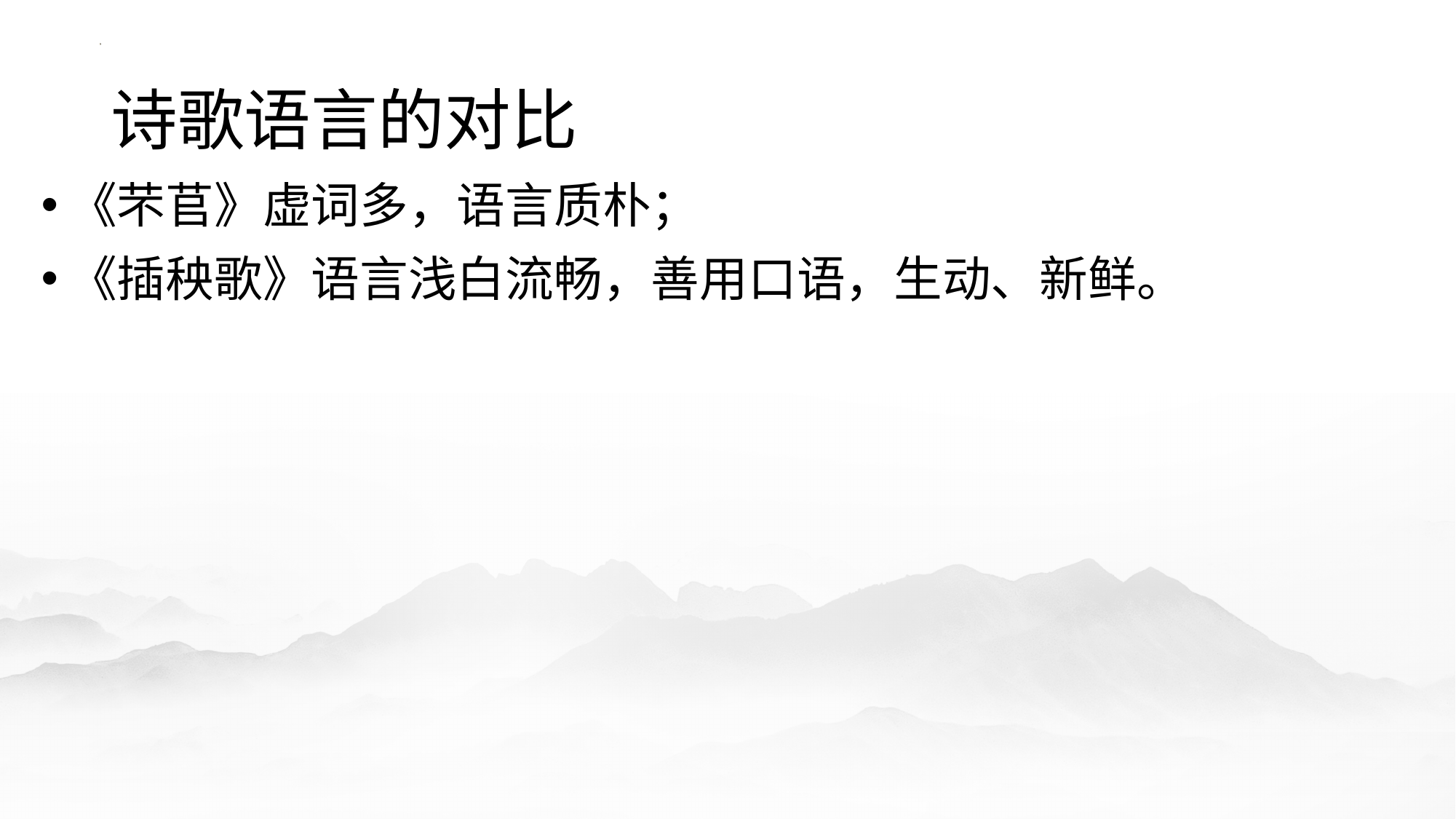

# 诗歌语言的对比
《芣苢》虚词多，语言质朴；
《插秧歌》语言浅白流畅，善用口语，生动、新鲜。